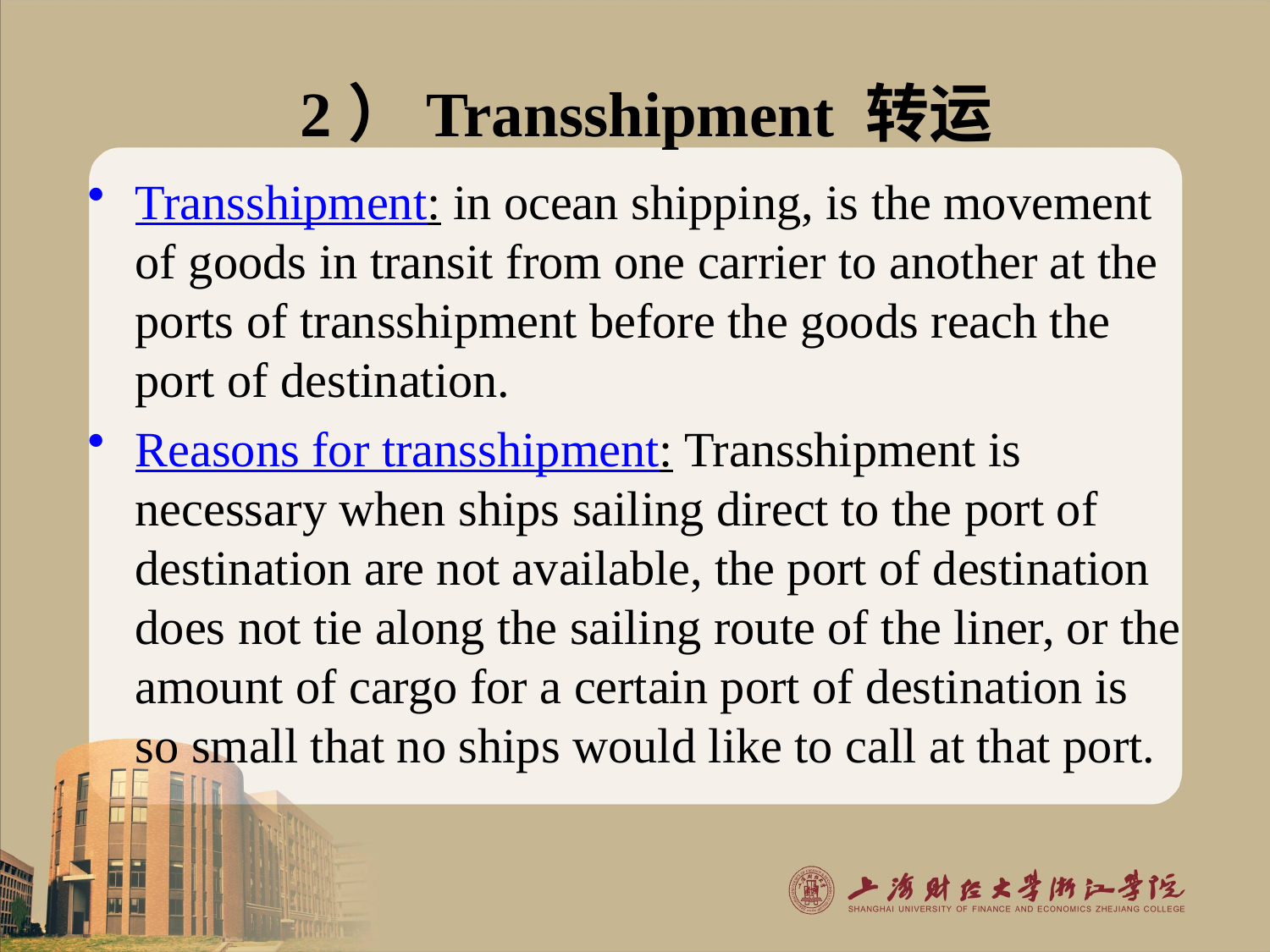

2）Transshipment 转运

Transshipment: in ocean shipping, is the movement of goods in transit from one carrier to another at the ports of transshipment before the goods reach the port of destination.
Reasons for transshipment: Transshipment is necessary when ships sailing direct to the port of destination are not available, the port of destination does not tie along the sailing route of the liner, or the amount of cargo for a certain port of destination is so small that no ships would like to call at that port.